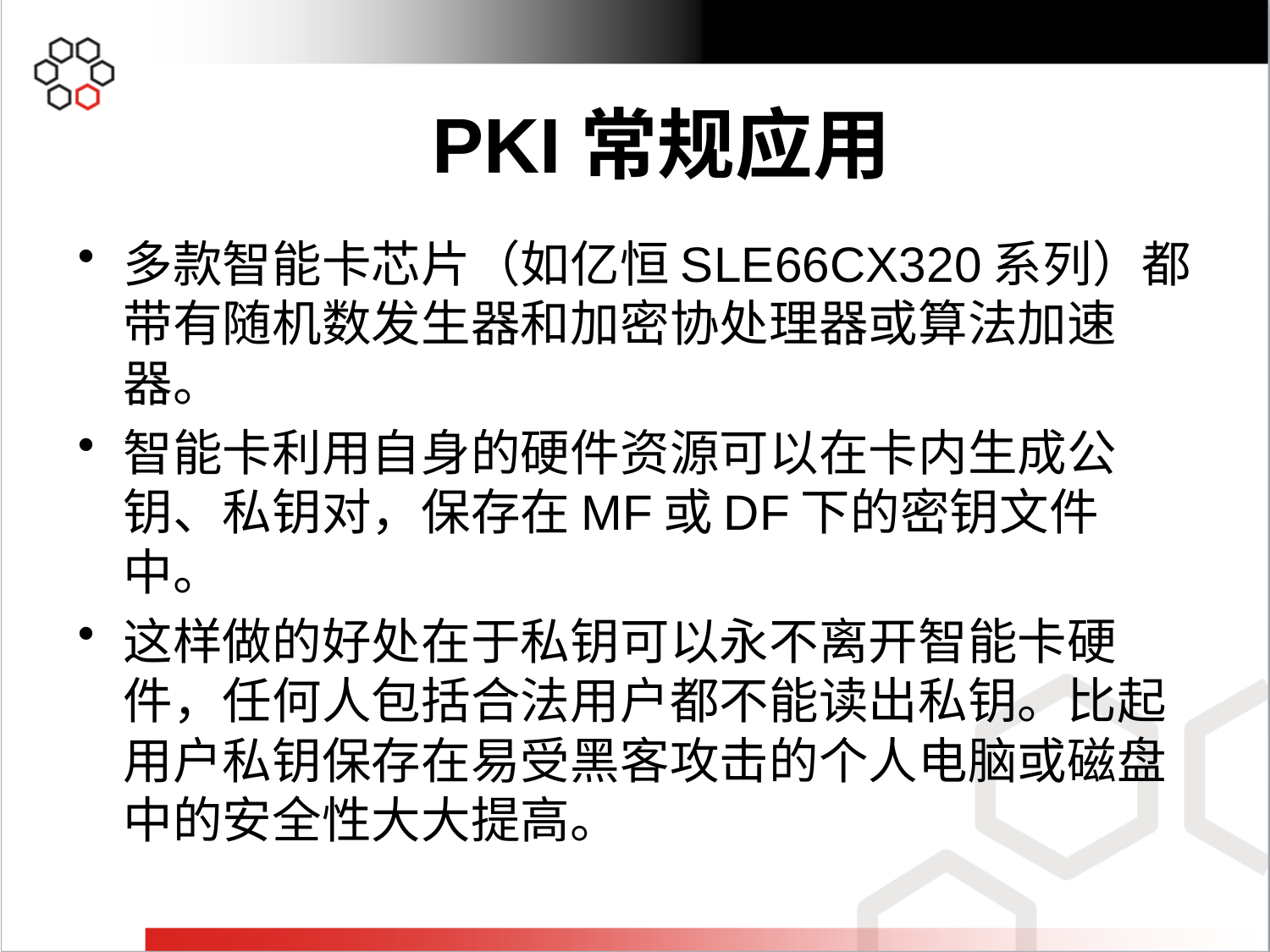

多款智能卡芯片（如亿恒SLE66CX320系列）都带有随机数发生器和加密协处理器或算法加速器。
智能卡利用自身的硬件资源可以在卡内生成公钥、私钥对，保存在MF或DF下的密钥文件中。
这样做的好处在于私钥可以永不离开智能卡硬件，任何人包括合法用户都不能读出私钥。比起用户私钥保存在易受黑客攻击的个人电脑或磁盘中的安全性大大提高。